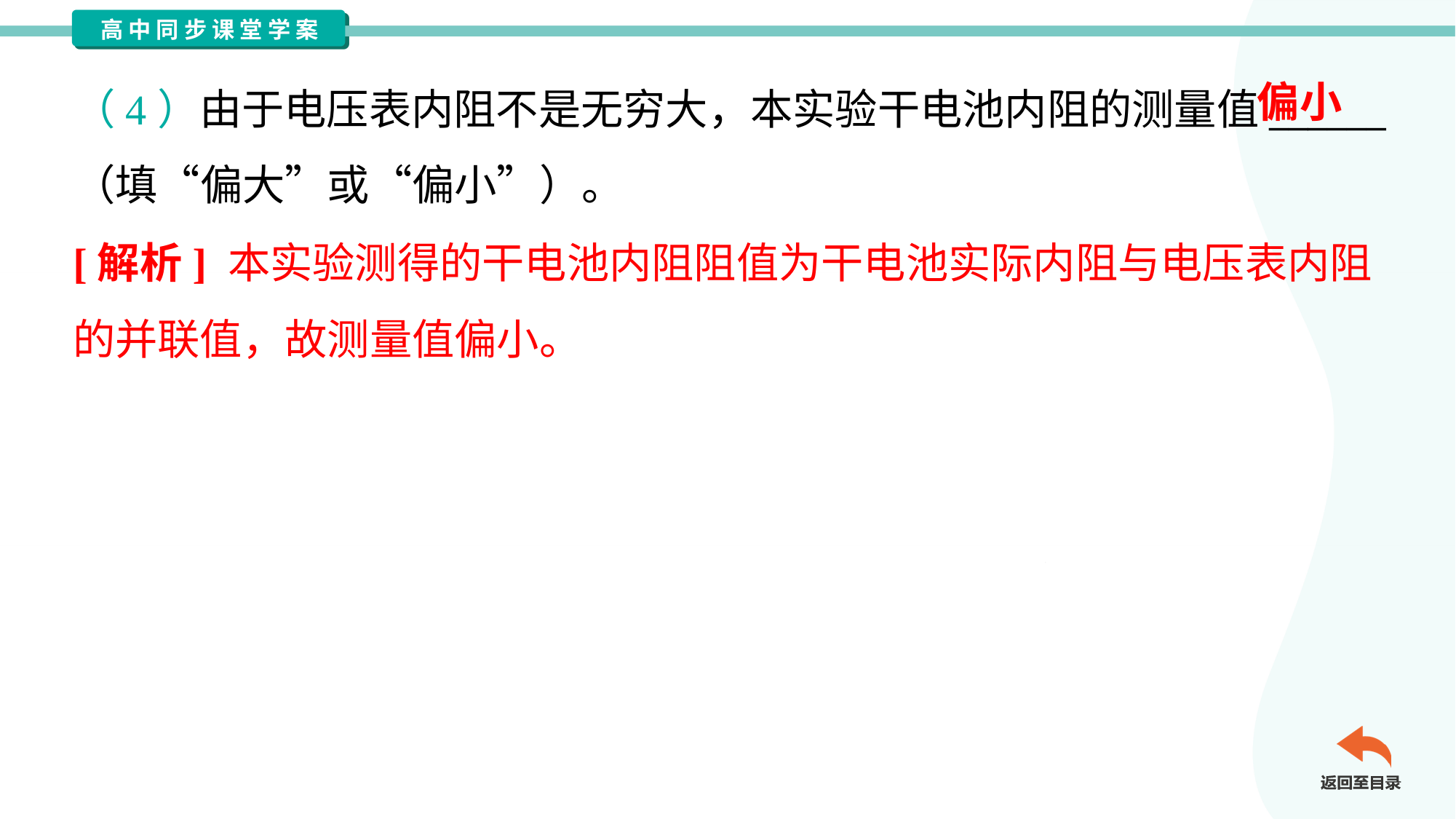

偏小
（4）由于电压表内阻不是无穷大，本实验干电池内阻的测量值______
（填“偏大”或“偏小”）。
[解析] 本实验测得的干电池内阻阻值为干电池实际内阻与电压表内阻
的并联值，故测量值偏小。